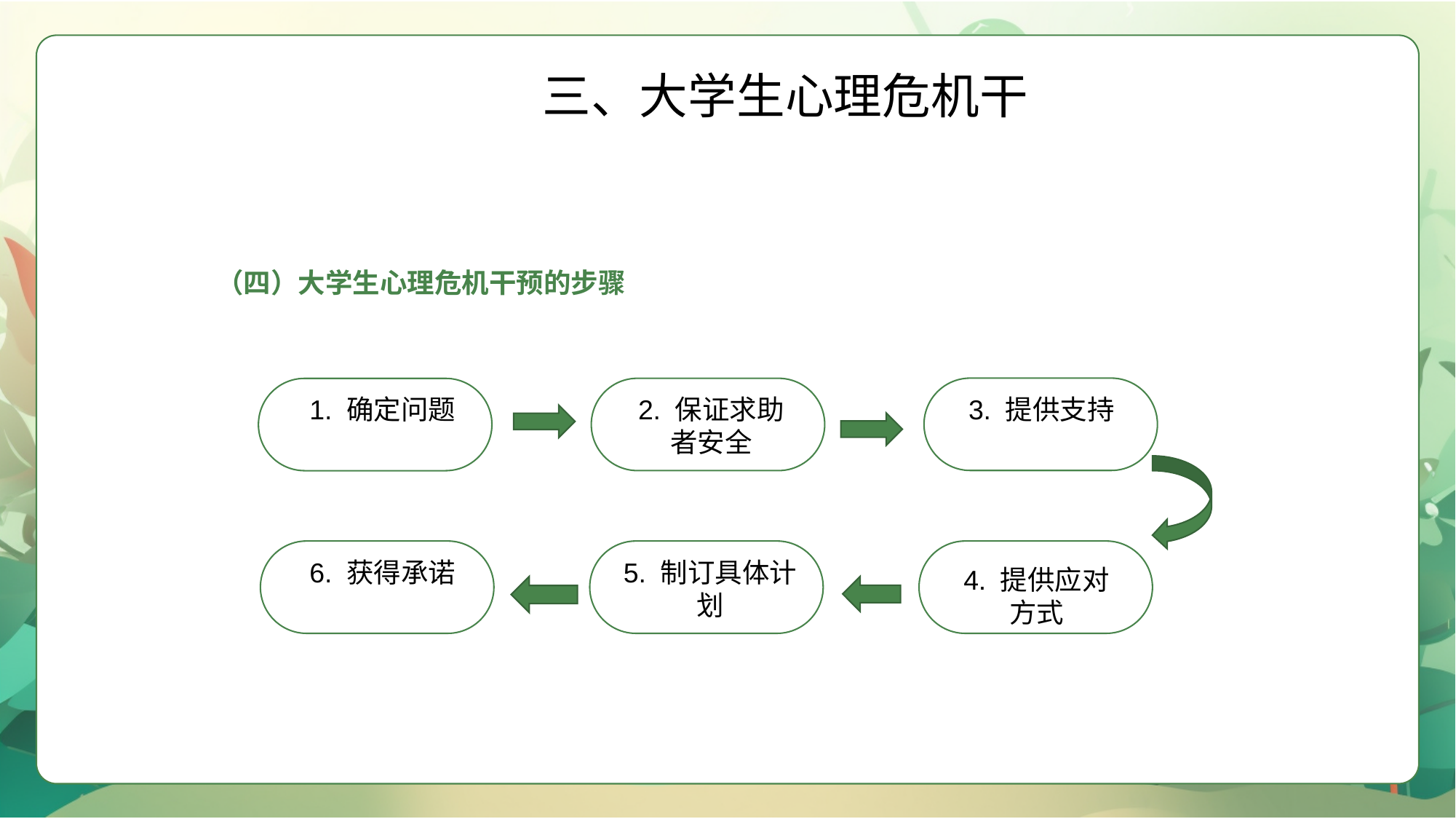

三、大学生心理危机干
（四）大学生心理危机干预的步骤

3. 提供支持

2. 保证求助者安全

1. 确定问题

6. 获得承诺

5. 制订具体计划

4. 提供应对方式